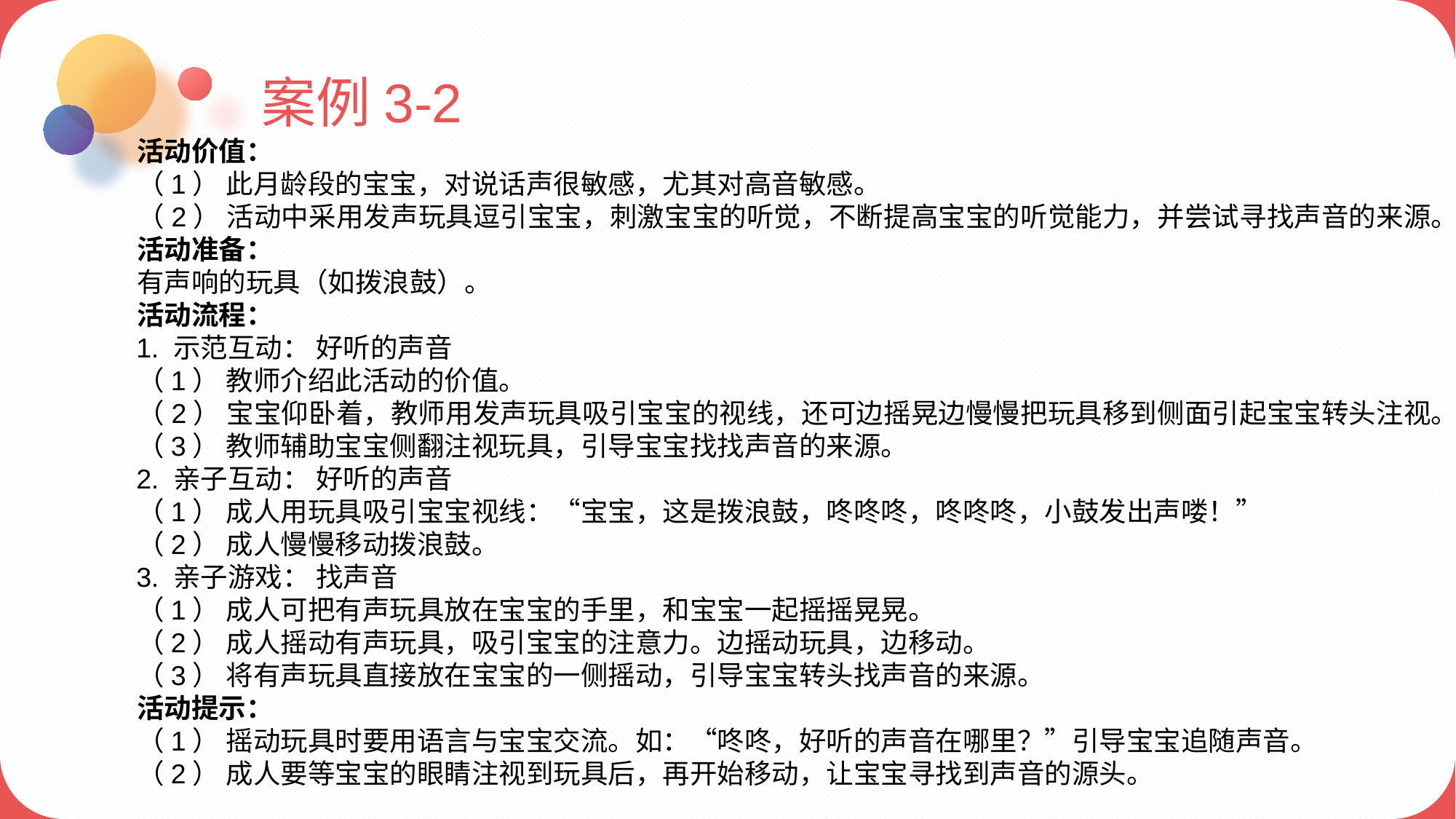

案例3-2
    活动价值：
    （1） 此月龄段的宝宝，对说话声很敏感，尤其对高音敏感。
    （2） 活动中采用发声玩具逗引宝宝，刺激宝宝的听觉，不断提高宝宝的听觉能力，并尝试寻找声音的来源。
    活动准备：
    有声响的玩具（如拨浪鼓）。
    活动流程：
    1. 示范互动： 好听的声音
    （1） 教师介绍此活动的价值。
    （2） 宝宝仰卧着，教师用发声玩具吸引宝宝的视线，还可边摇晃边慢慢把玩具移到侧面引起宝宝转头注视。
    （3） 教师辅助宝宝侧翻注视玩具，引导宝宝找找声音的来源。
    2. 亲子互动： 好听的声音
    （1） 成人用玩具吸引宝宝视线：“宝宝，这是拨浪鼓，咚咚咚，咚咚咚，小鼓发出声喽！”
    （2） 成人慢慢移动拨浪鼓。
    3. 亲子游戏： 找声音
    （1） 成人可把有声玩具放在宝宝的手里，和宝宝一起摇摇晃晃。
    （2） 成人摇动有声玩具，吸引宝宝的注意力。边摇动玩具，边移动。
    （3） 将有声玩具直接放在宝宝的一侧摇动，引导宝宝转头找声音的来源。
    活动提示：
    （1） 摇动玩具时要用语言与宝宝交流。如：“咚咚，好听的声音在哪里？”引导宝宝追随声音。
    （2） 成人要等宝宝的眼睛注视到玩具后，再开始移动，让宝宝寻找到声音的源头。